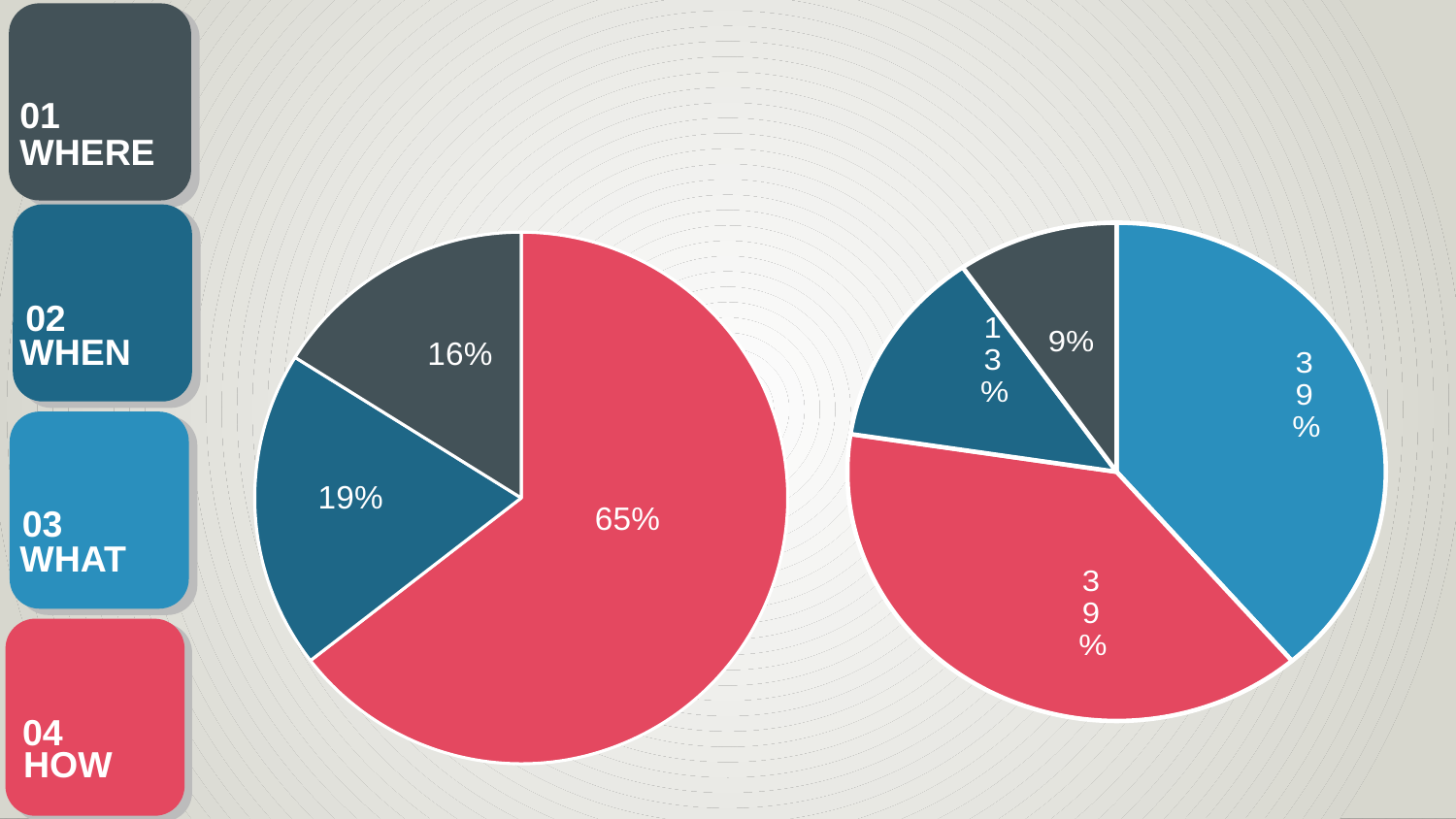

### Chart

| Category |  |
|---|---|
| 1-5元 | 0.3871000000000003 |
| 6-10元 | 0.3871000000000003 |
| 15-20元 | 0.129 |
| 20元以上 | 0.09680000000000002 |

### Chart

| Category |  |
|---|---|
| 1-5次 | 0.6452000000000006 |
| 6-10次 | 0.19350000000000006 |
| 10-15次 | 0.16130000000000005 |
PPT模板下载：www.1ppt.com/moban/     行业PPT模板：www.1ppt.com/hangye/
节日PPT模板：www.1ppt.com/jieri/           PPT素材下载：www.1ppt.com/sucai/
PPT背景图片：www.1ppt.com/beijing/      PPT图表下载：www.1ppt.com/tubiao/
优秀PPT下载：www.1ppt.com/xiazai/        PPT教程： www.1ppt.com/powerpoint/
Word教程： www.1ppt.com/word/              Excel教程：www.1ppt.com/excel/
表格下载：www.1ppt.com/biaoge/             PPT课件下载：www.1ppt.com/kejian/
范文下载：www.1ppt.com/fanwen/